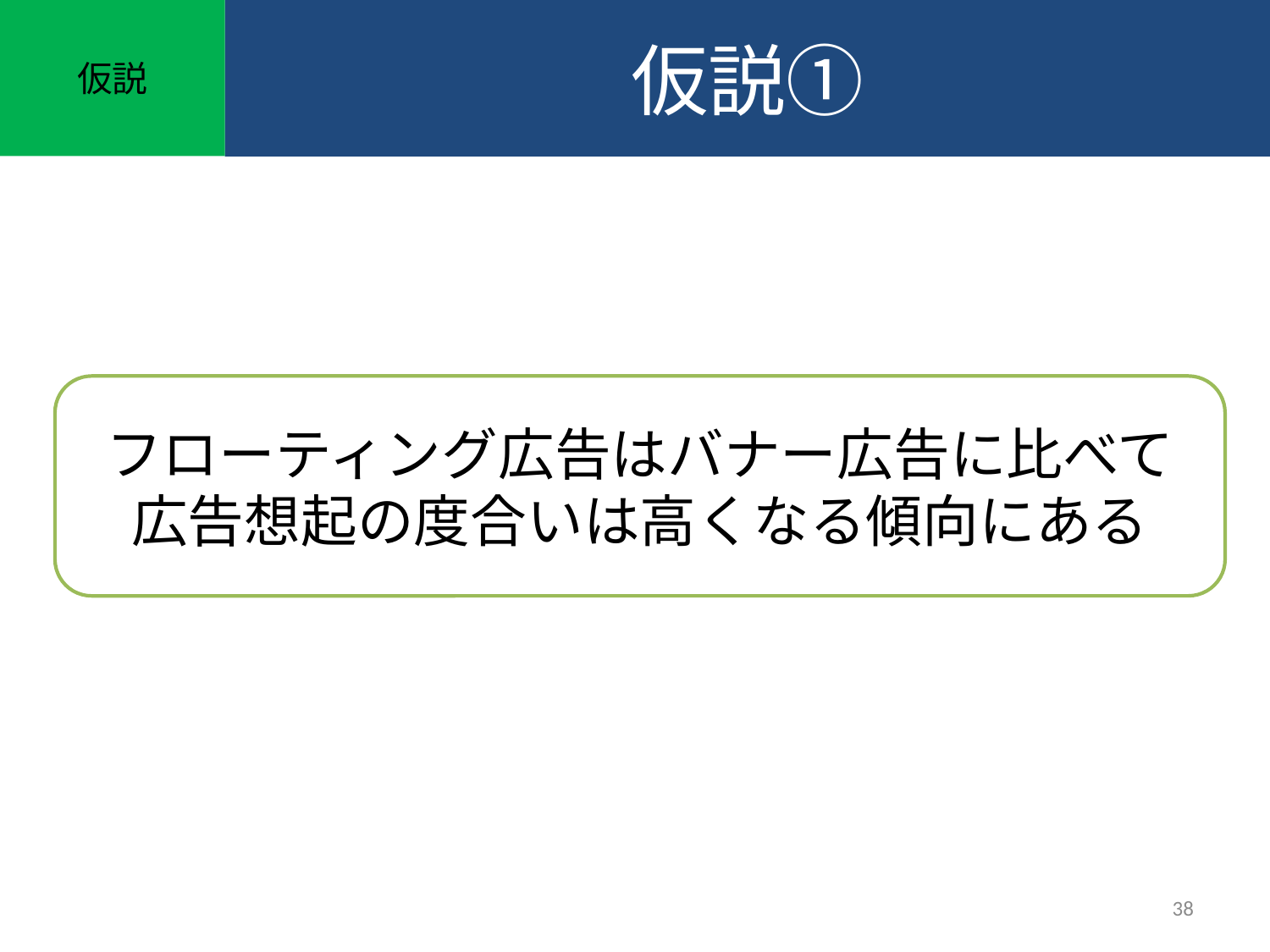

仮説
# 仮説①
フローティング広告はバナー広告に比べて広告想起の度合いは高くなる傾向にある
38